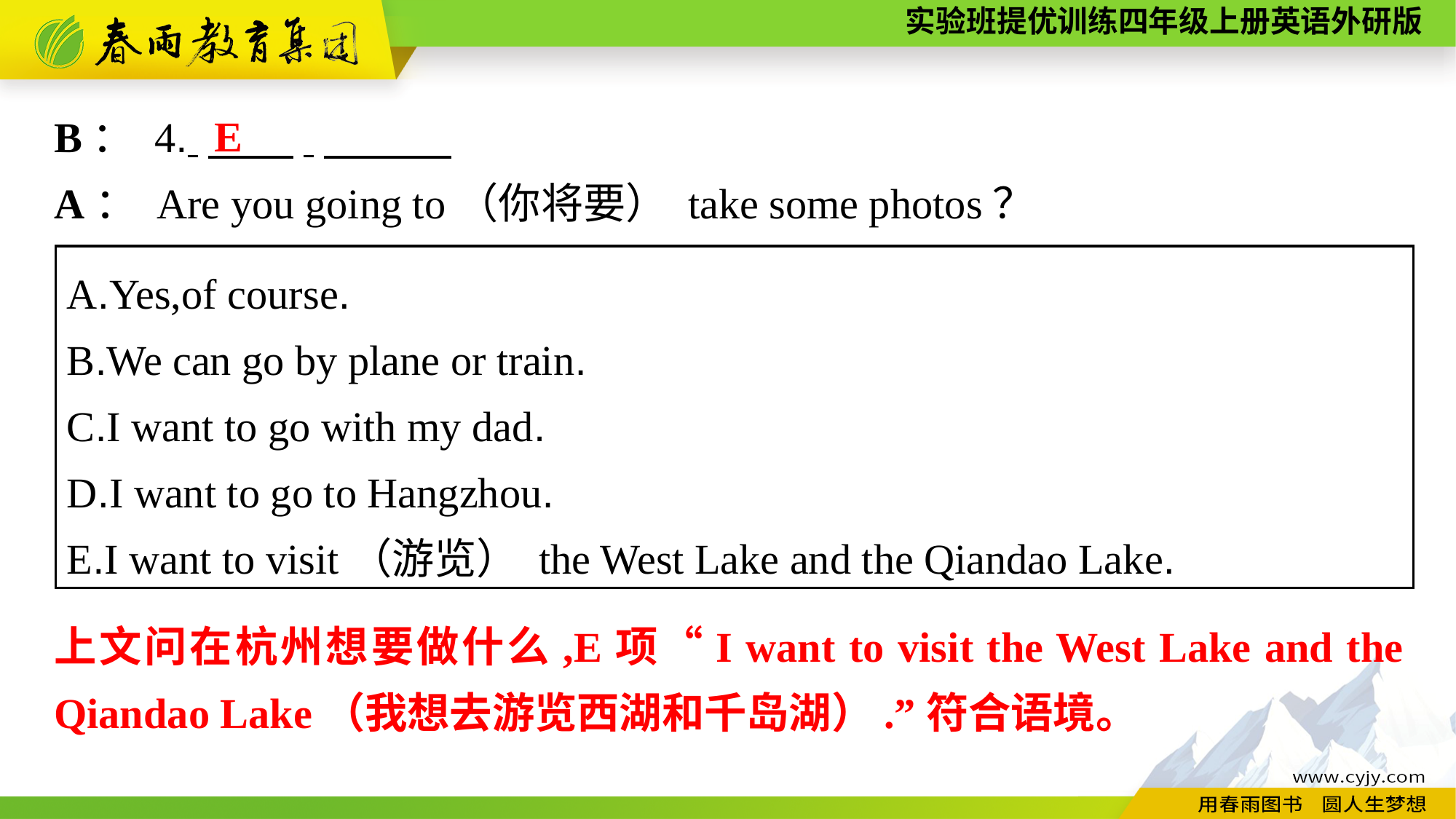

E
B： 4. 　　.
A： Are you going to（你将要） take some photos？
A.Yes,of course.
B.We can go by plane or train.
C.I want to go with my dad.
D.I want to go to Hangzhou.
E.I want to visit（游览） the West Lake and the Qiandao Lake.
上文问在杭州想要做什么,E项“I want to visit the West Lake and the Qiandao Lake（我想去游览西湖和千岛湖）.”符合语境。